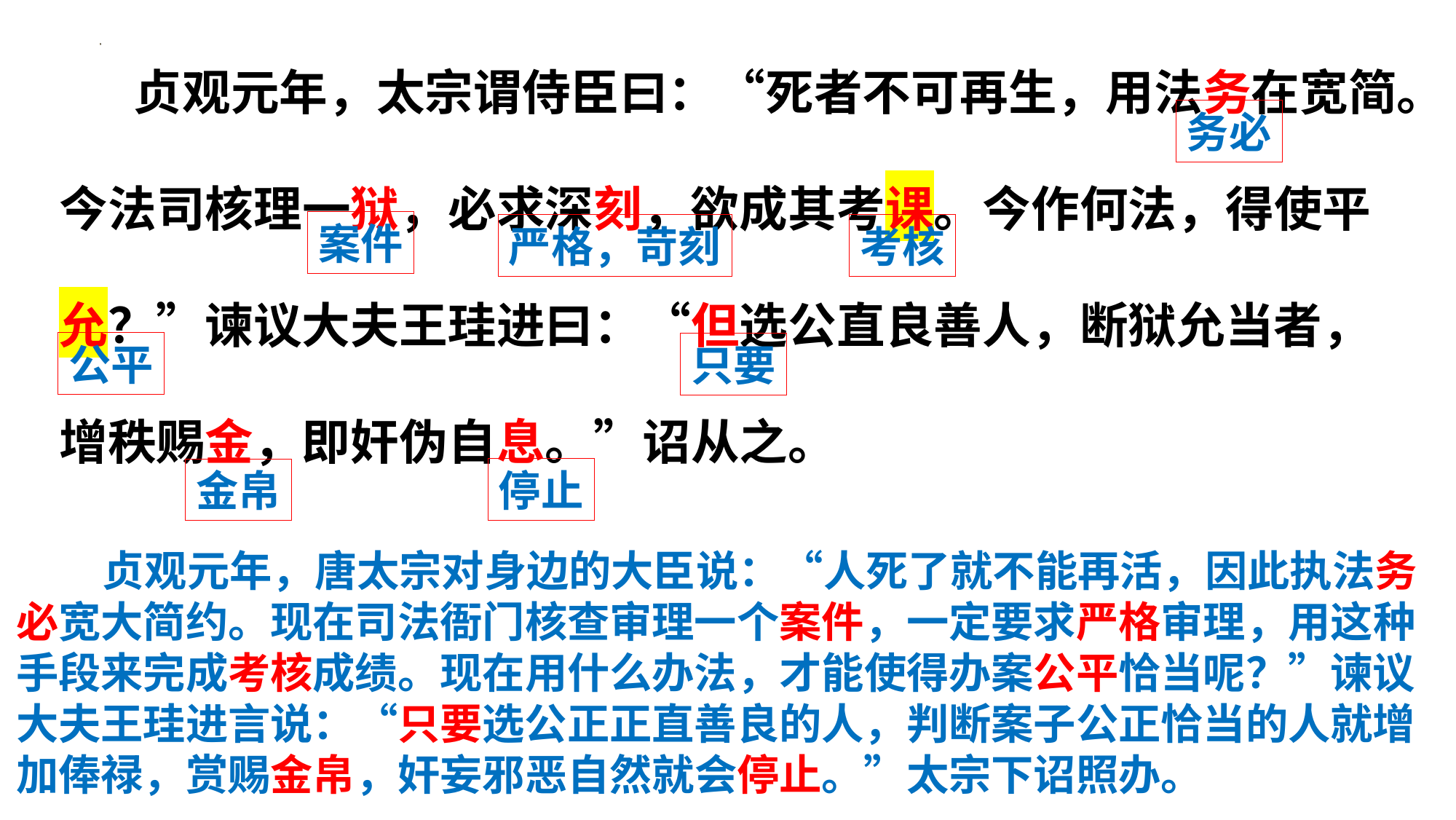

贞观元年，太宗谓侍臣曰：“死者不可再生，用法务在宽简。今法司核理一狱，必求深刻，欲成其考课。今作何法，得使平允？”谏议大夫王珪进曰：“但选公直良善人，断狱允当者，增秩赐金，即奸伪自息。”诏从之。
务必
案件
严格，苛刻
考核
公平
只要
停止
金帛
贞观元年，唐太宗对身边的大臣说：“人死了就不能再活，因此执法务必宽大简约。现在司法衙门核查审理一个案件，一定要求严格审理，用这种手段来完成考核成绩。现在用什么办法，才能使得办案公平恰当呢？”谏议大夫王珪进言说：“只要选公正正直善良的人，判断案子公正恰当的人就增加俸禄，赏赐金帛，奸妄邪恶自然就会停止。”太宗下诏照办。